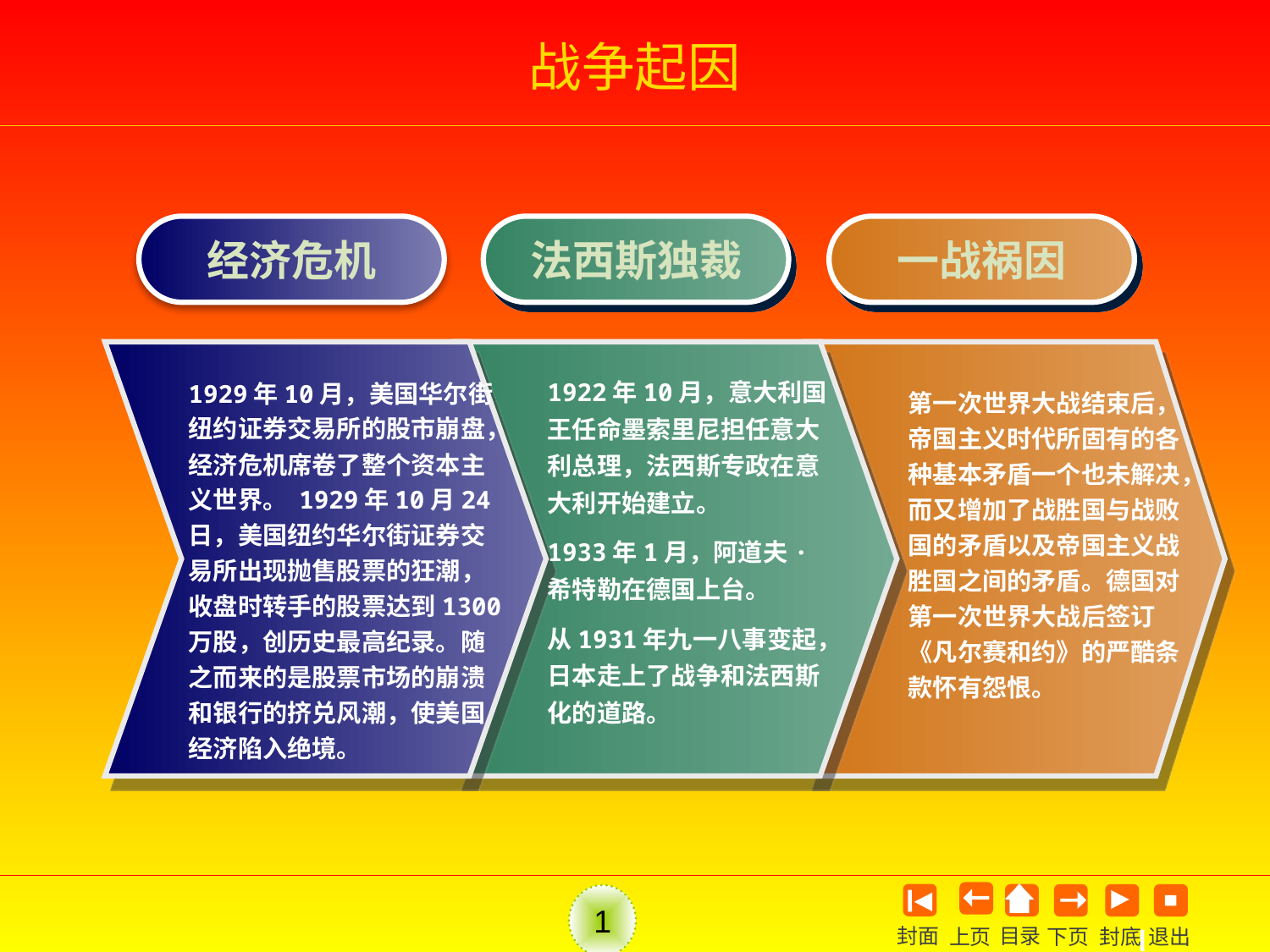

# 战争起因
经济危机
法西斯独裁
一战祸因

1922年10月，意大利国王任命墨索里尼担任意大利总理，法西斯专政在意大利开始建立。
1933年1月，阿道夫·希特勒在德国上台。
从1931年九一八事变起，日本走上了战争和法西斯化的道路。
1929年10月，美国华尔街纽约证券交易所的股市崩盘，经济危机席卷了整个资本主义世界。 1929年10月24日，美国纽约华尔街证券交易所出现抛售股票的狂潮，收盘时转手的股票达到1300万股，创历史最高纪录。随之而来的是股票市场的崩溃和银行的挤兑风潮，使美国经济陷入绝境。
第一次世界大战结束后，帝国主义时代所固有的各种基本矛盾一个也未解决，而又增加了战胜国与战败国的矛盾以及帝国主义战胜国之间的矛盾。德国对第一次世界大战后签订《凡尔赛和约》的严酷条款怀有怨恨。

1